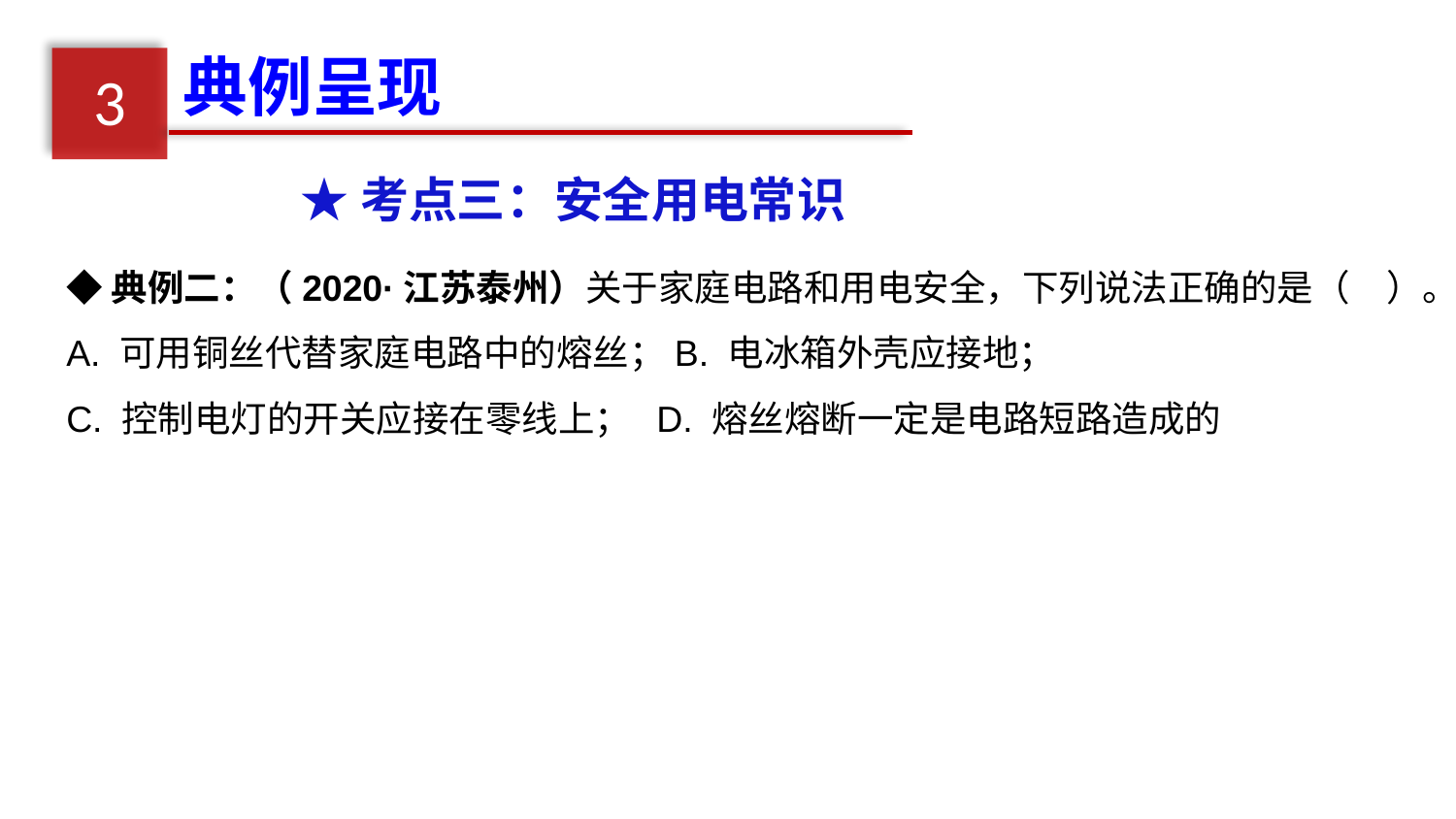

典例呈现

3
★考点三：安全用电常识
◆典例二：（2020·江苏泰州）关于家庭电路和用电安全，下列说法正确的是（　）。
A. 可用铜丝代替家庭电路中的熔丝；B. 电冰箱外壳应接地；
C. 控制电灯的开关应接在零线上；  D. 熔丝熔断一定是电路短路造成的